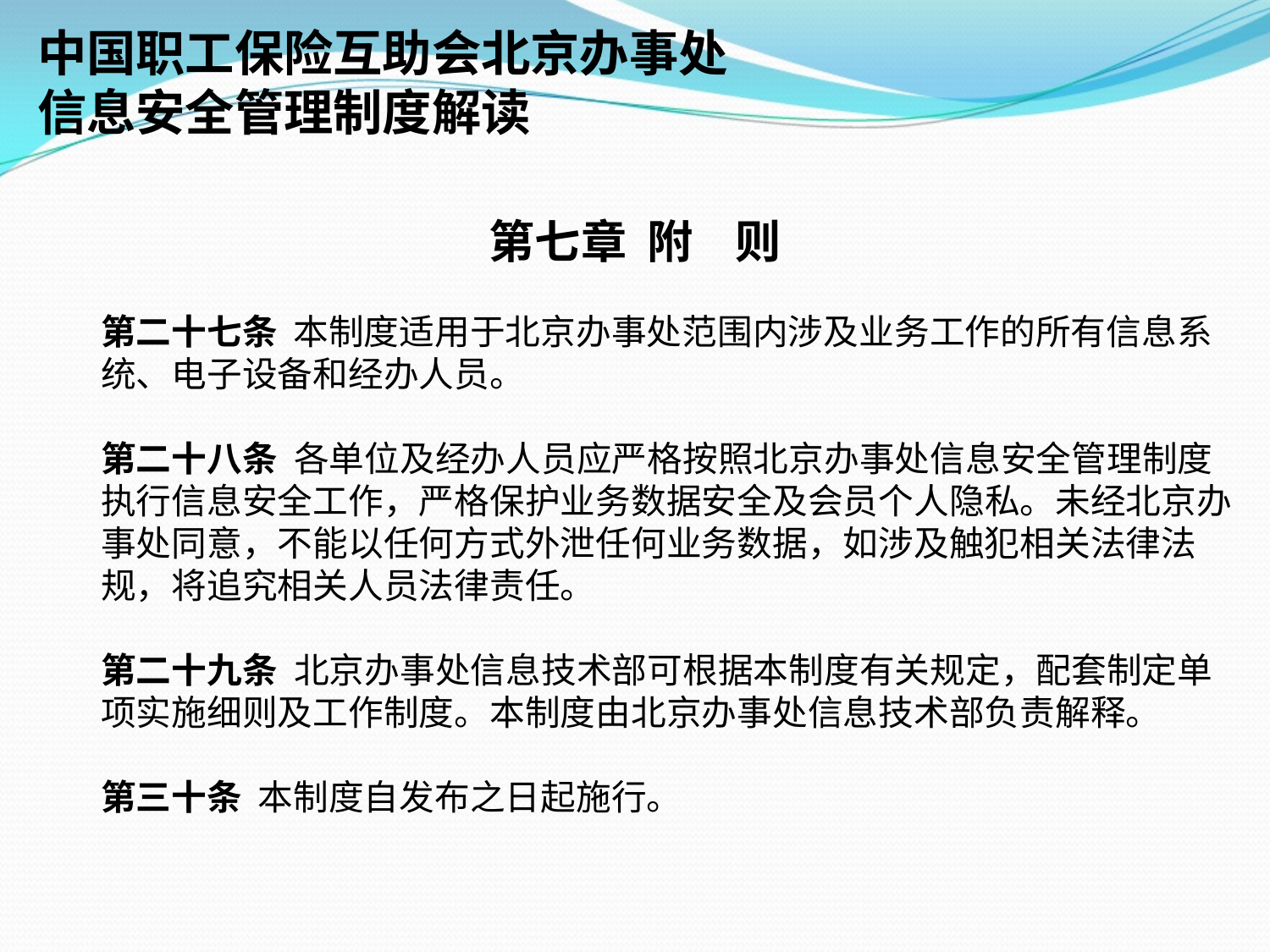

中国职工保险互助会北京办事处
信息安全管理制度解读
第七章  附    则

第二十七条  本制度适用于北京办事处范围内涉及业务工作的所有信息系统、电子设备和经办人员。

第二十八条  各单位及经办人员应严格按照北京办事处信息安全管理制度执行信息安全工作，严格保护业务数据安全及会员个人隐私。未经北京办事处同意，不能以任何方式外泄任何业务数据，如涉及触犯相关法律法规，将追究相关人员法律责任。

第二十九条  北京办事处信息技术部可根据本制度有关规定，配套制定单项实施细则及工作制度。本制度由北京办事处信息技术部负责解释。

第三十条  本制度自发布之日起施行。